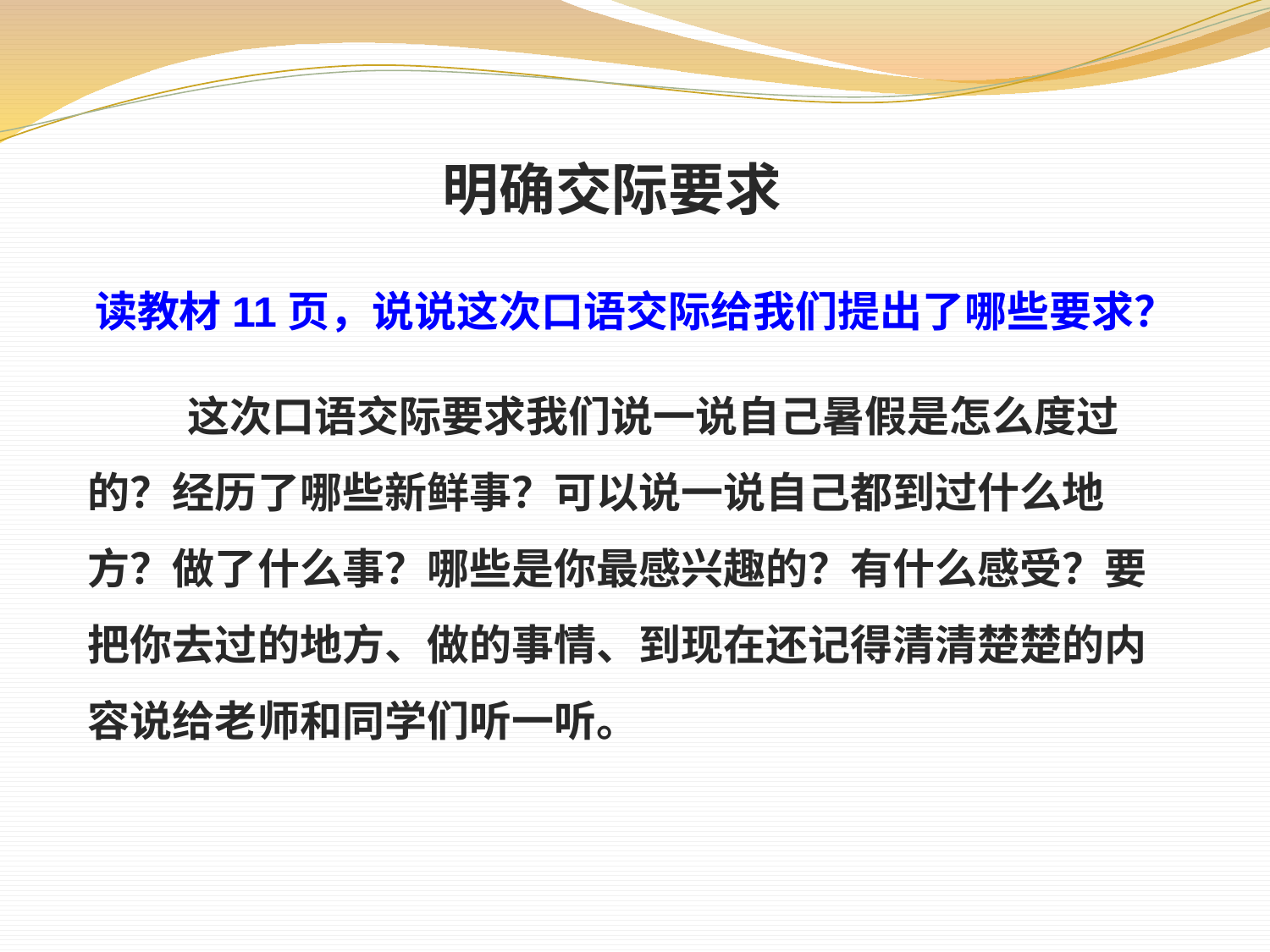

明确交际要求
读教材11页，说说这次口语交际给我们提出了哪些要求？
这次口语交际要求我们说一说自己暑假是怎么度过的？经历了哪些新鲜事？可以说一说自己都到过什么地方？做了什么事？哪些是你最感兴趣的？有什么感受？要把你去过的地方、做的事情、到现在还记得清清楚楚的内容说给老师和同学们听一听。